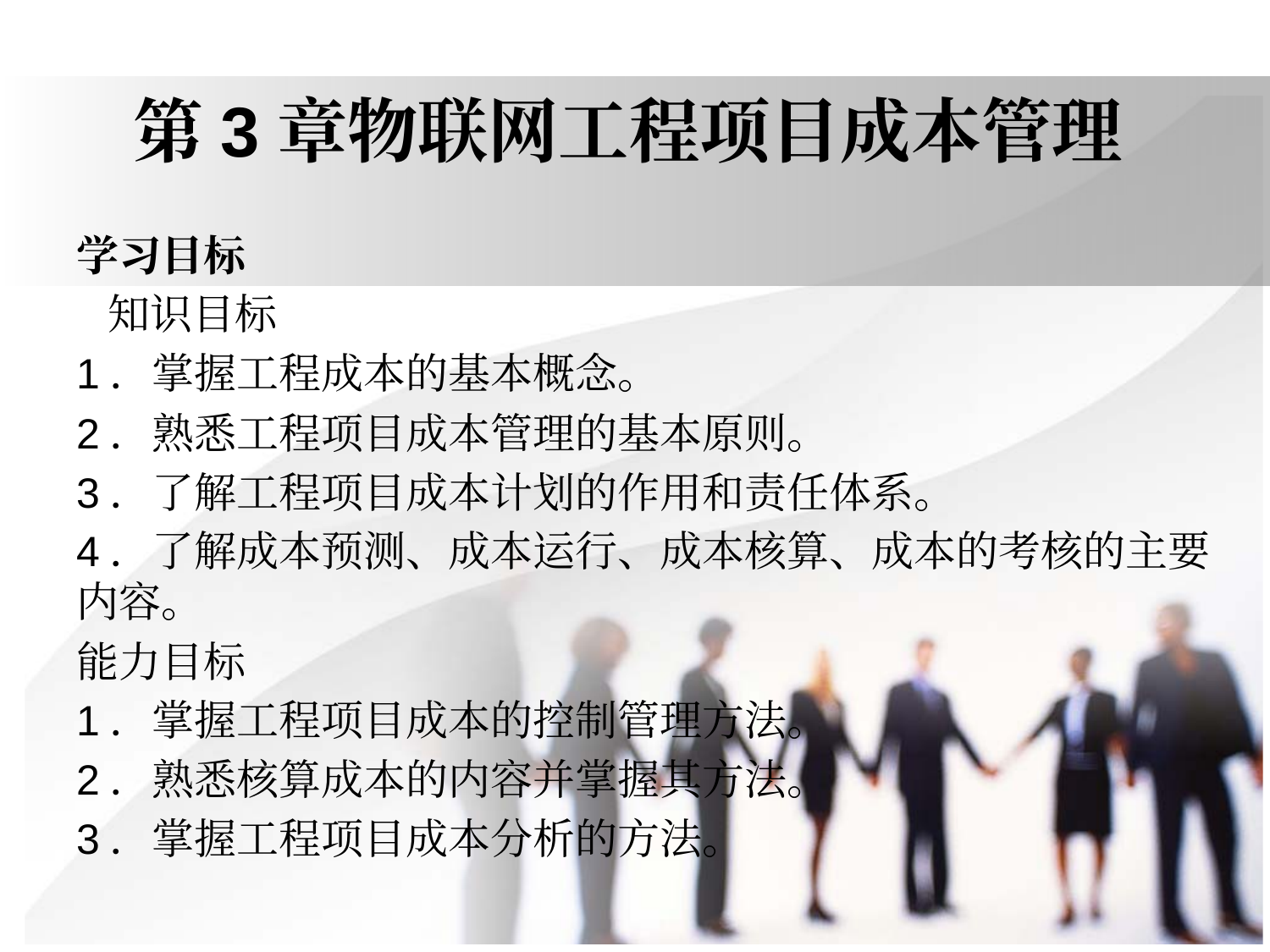

# 第3章物联网工程项目成本管理
学习目标
  知识目标
1．掌握工程成本的基本概念。
2．熟悉工程项目成本管理的基本原则。
3．了解工程项目成本计划的作用和责任体系。
4．了解成本预测、成本运行、成本核算、成本的考核的主要内容。
能力目标
1．掌握工程项目成本的控制管理方法。
2．熟悉核算成本的内容并掌握其方法。
3．掌握工程项目成本分析的方法。